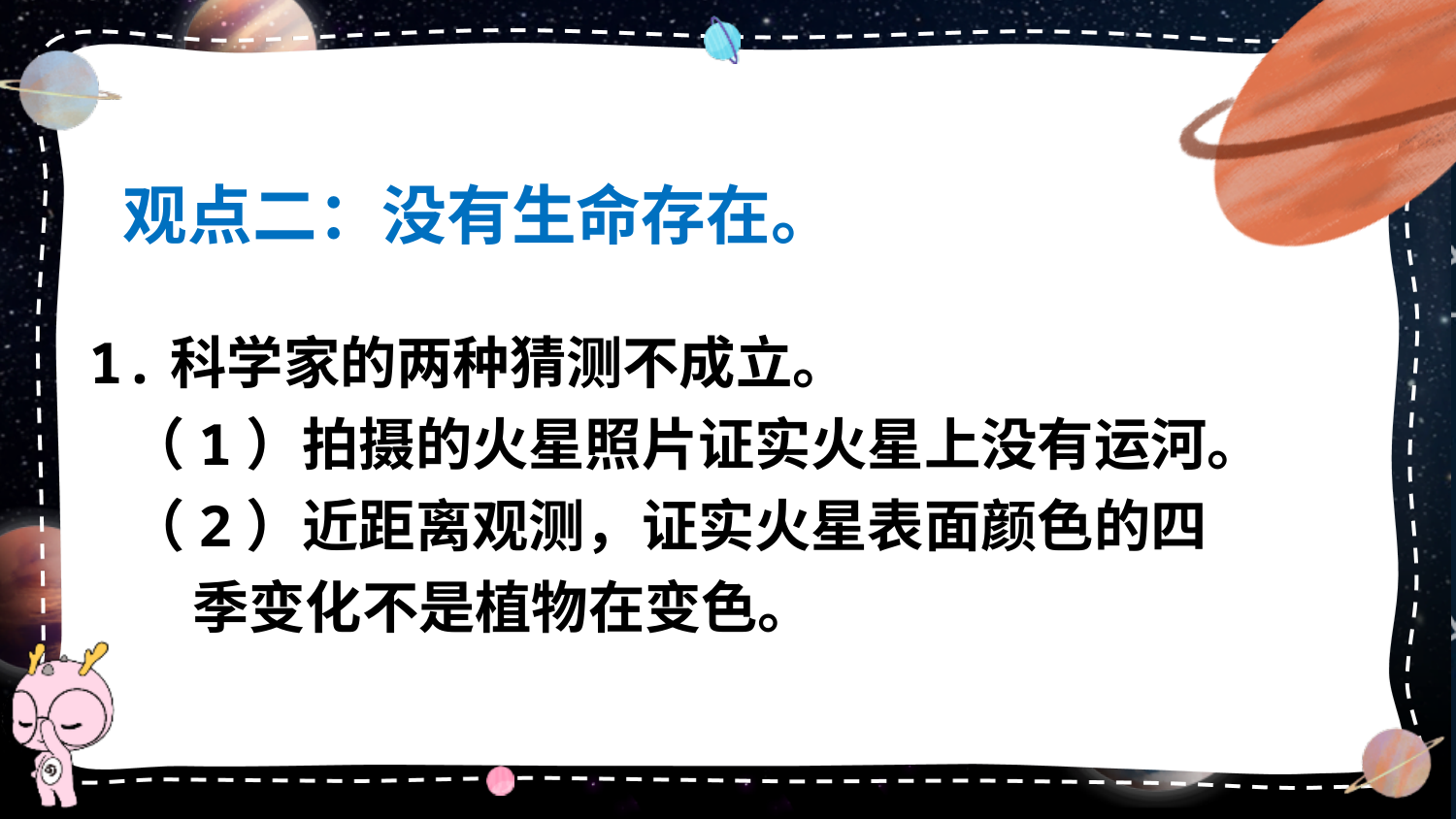

观点二：没有生命存在。
1.科学家的两种猜测不成立。
  （1）拍摄的火星照片证实火星上没有运河。
  （2）近距离观测，证实火星表面颜色的四
       季变化不是植物在变色。